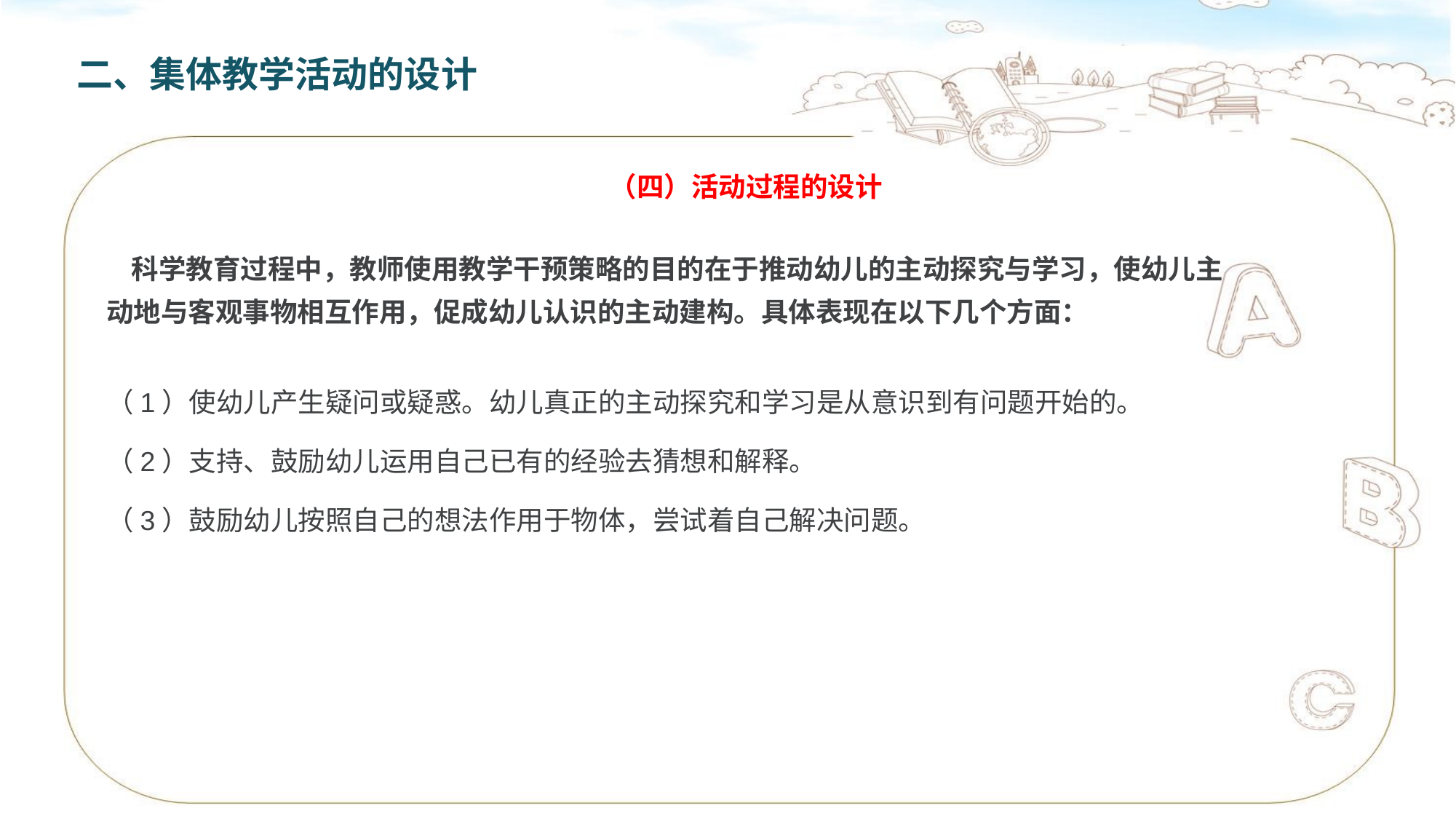

二、集体教学活动的设计
（四）活动过程的设计
   科学教育过程中，教师使用教学干预策略的目的在于推动幼儿的主动探究与学习，使幼儿主动地与客观事物相互作用，促成幼儿认识的主动建构。具体表现在以下几个方面：
（1）使幼儿产生疑问或疑惑。幼儿真正的主动探究和学习是从意识到有问题开始的。
（2）支持、鼓励幼儿运用自己已有的经验去猜想和解释。
（3）鼓励幼儿按照自己的想法作用于物体，尝试着自己解决问题。